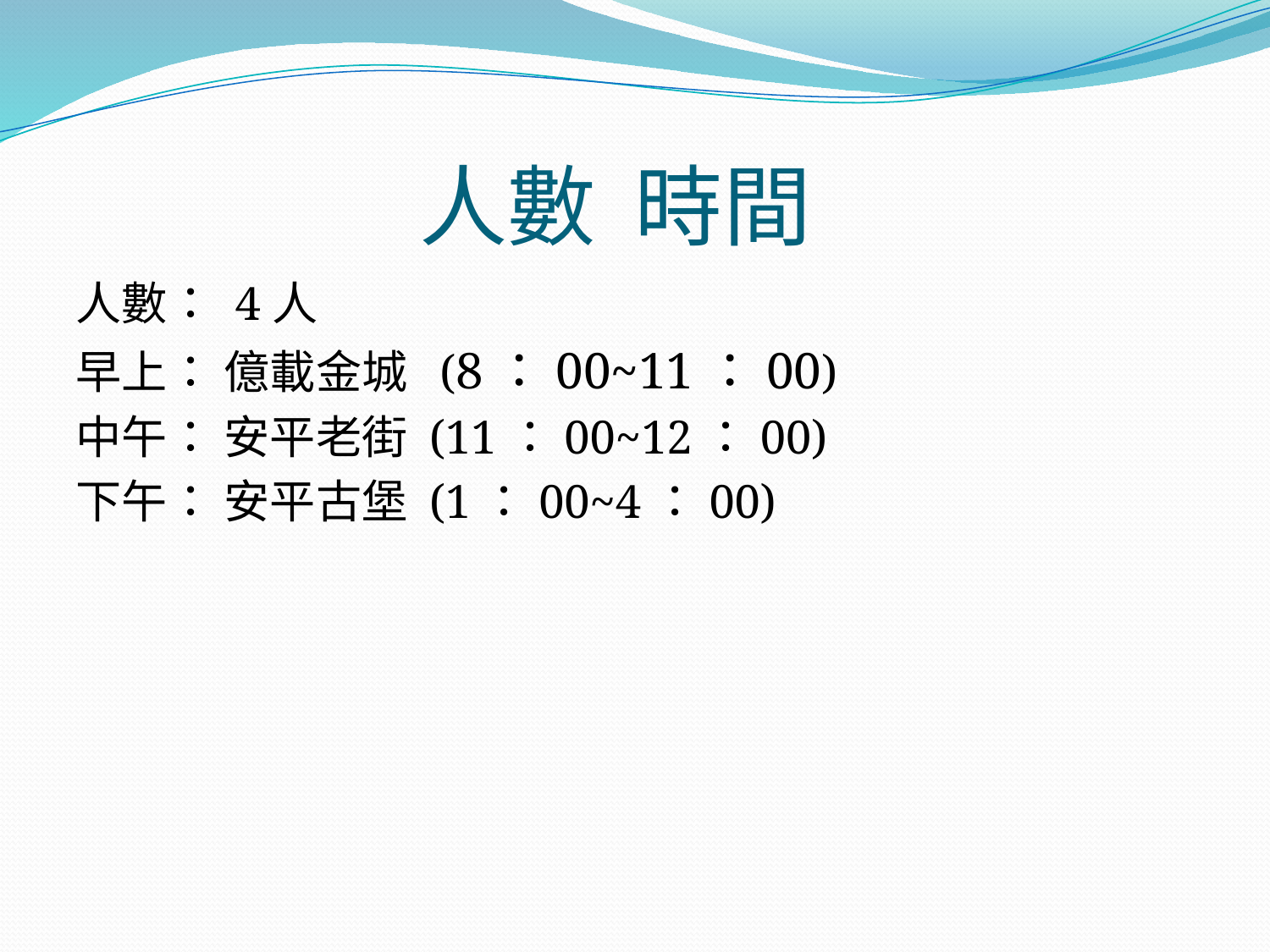

# 人數  時間
人數： 4人
早上： 億載金城  (8：00~11：00)
中午： 安平老街 (11：00~12：00)
下午： 安平古堡 (1：00~4：00)